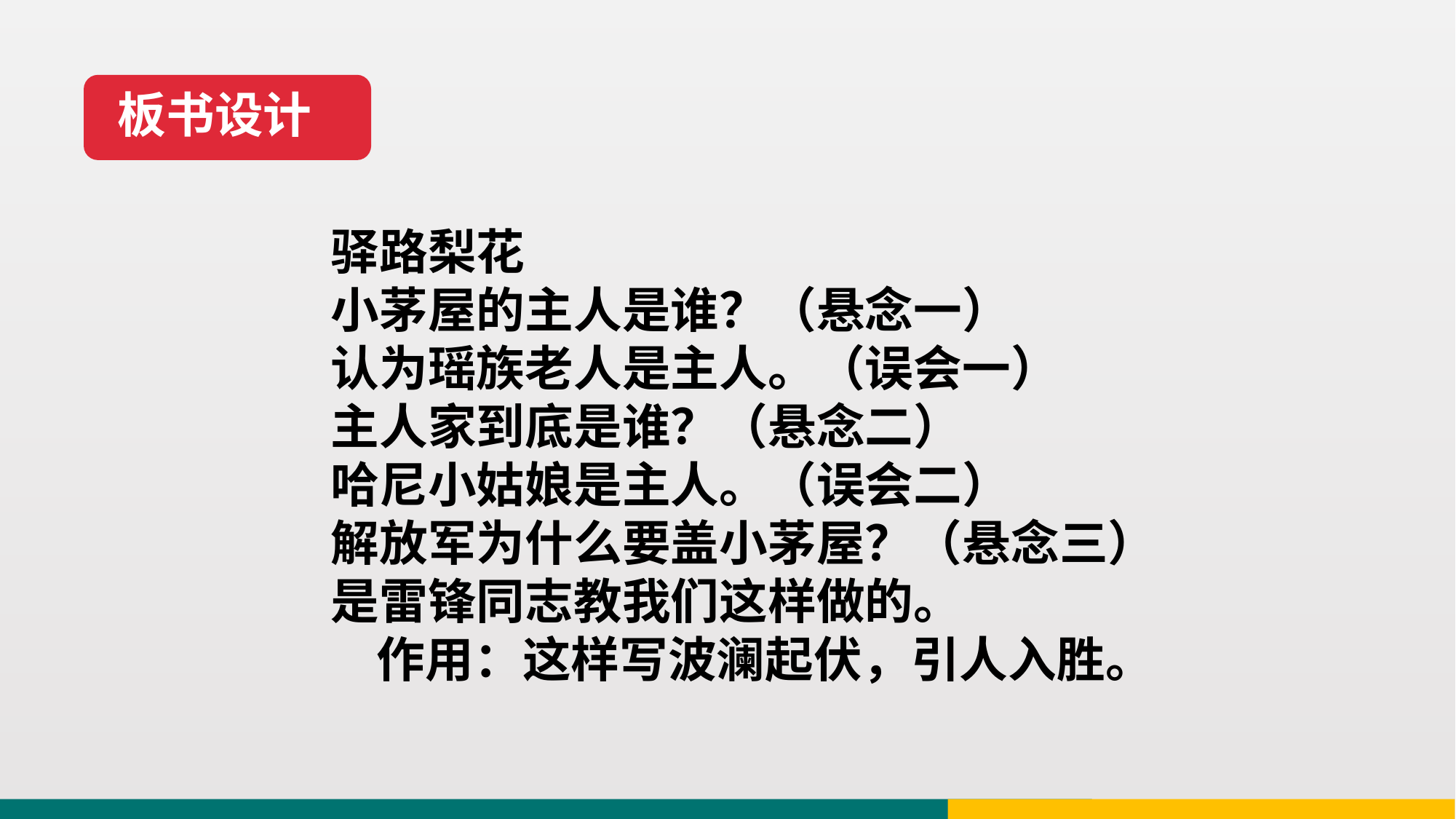

板书设计
驿路梨花小茅屋的主人是谁？（悬念一）认为瑶族老人是主人。（误会一）主人家到底是谁？（悬念二）哈尼小姑娘是主人。（误会二）解放军为什么要盖小茅屋？（悬念三）是雷锋同志教我们这样做的。作用：这样写波澜起伏，引人入胜。